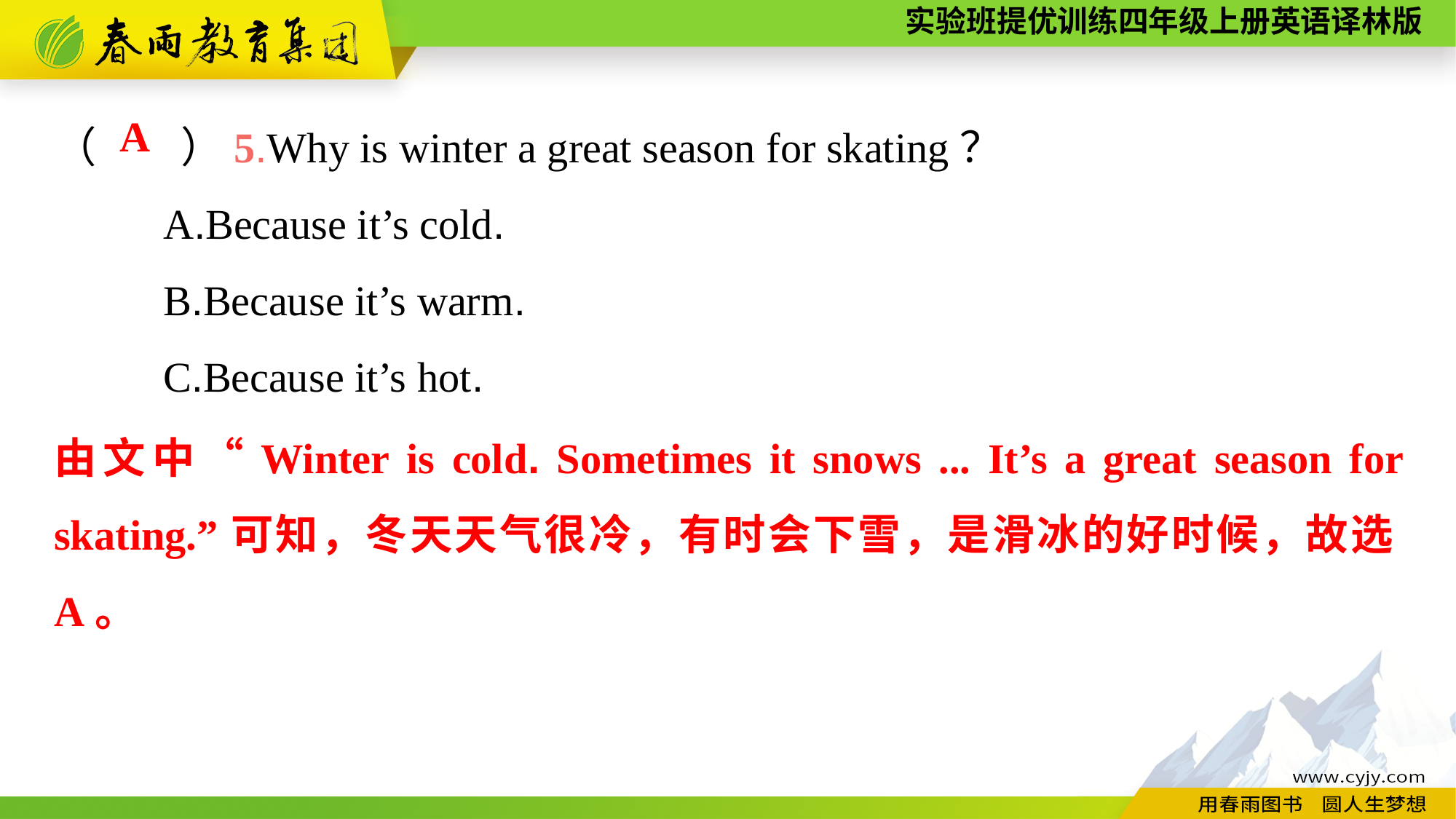

（　　）5.Why is winter a great season for skating？
	A.Because it’s cold.
	B.Because it’s warm.
	C.Because it’s hot.
A
由文中“Winter is cold. Sometimes it snows ... It’s a great season for skating.”可知，冬天天气很冷，有时会下雪，是滑冰的好时候，故选A。